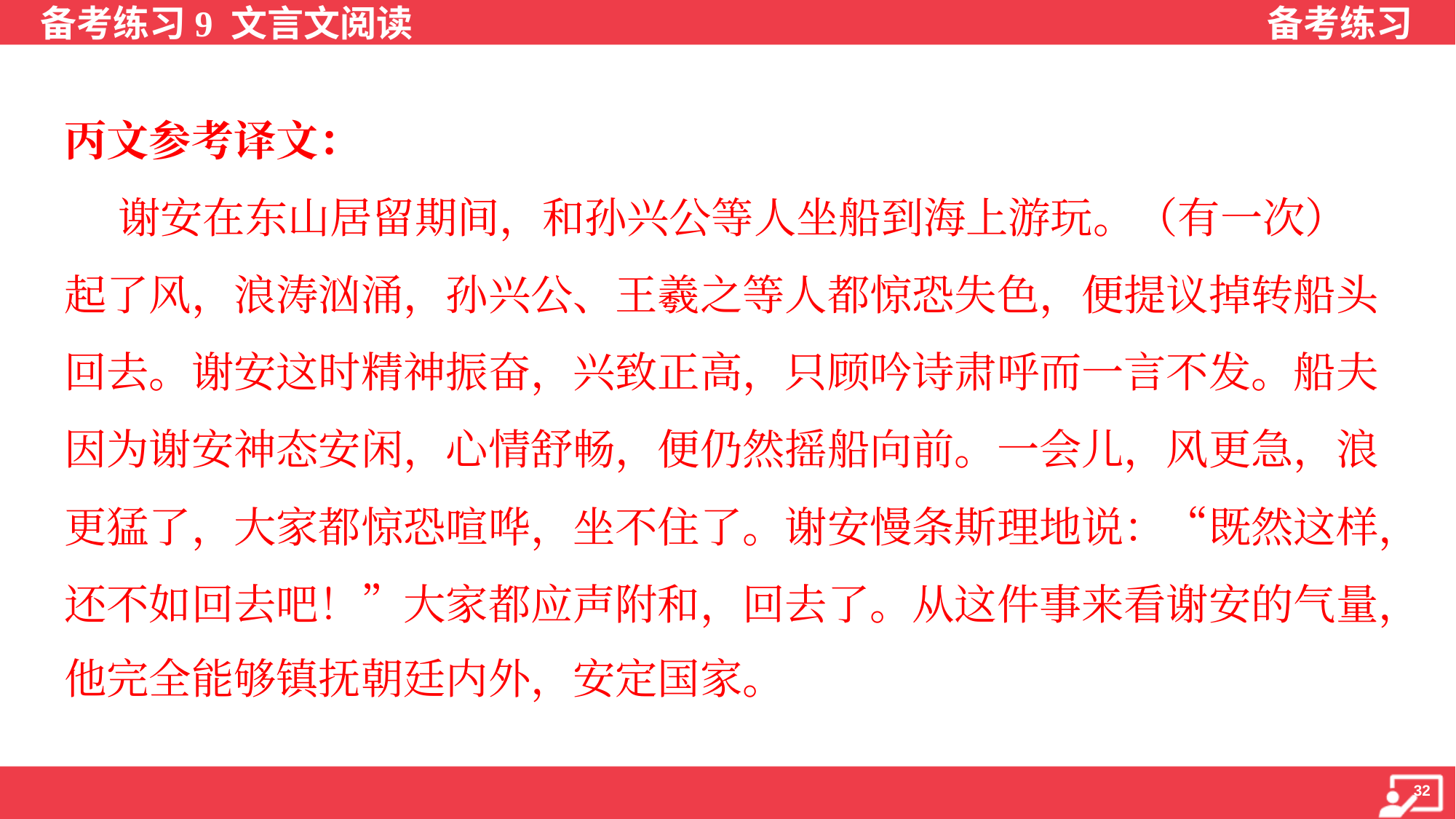

丙文参考译文：
    谢安在东山居留期间，和孙兴公等人坐船到海上游玩。（有一次）
起了风，浪涛汹涌，孙兴公、王羲之等人都惊恐失色，便提议掉转船头
回去。谢安这时精神振奋，兴致正高，只顾吟诗肃呼而一言不发。船夫
因为谢安神态安闲，心情舒畅，便仍然摇船向前。一会儿，风更急，浪
更猛了，大家都惊恐喧哗，坐不住了。谢安慢条斯理地说：“既然这样，
还不如回去吧！”大家都应声附和，回去了。从这件事来看谢安的气量，
他完全能够镇抚朝廷内外，安定国家。